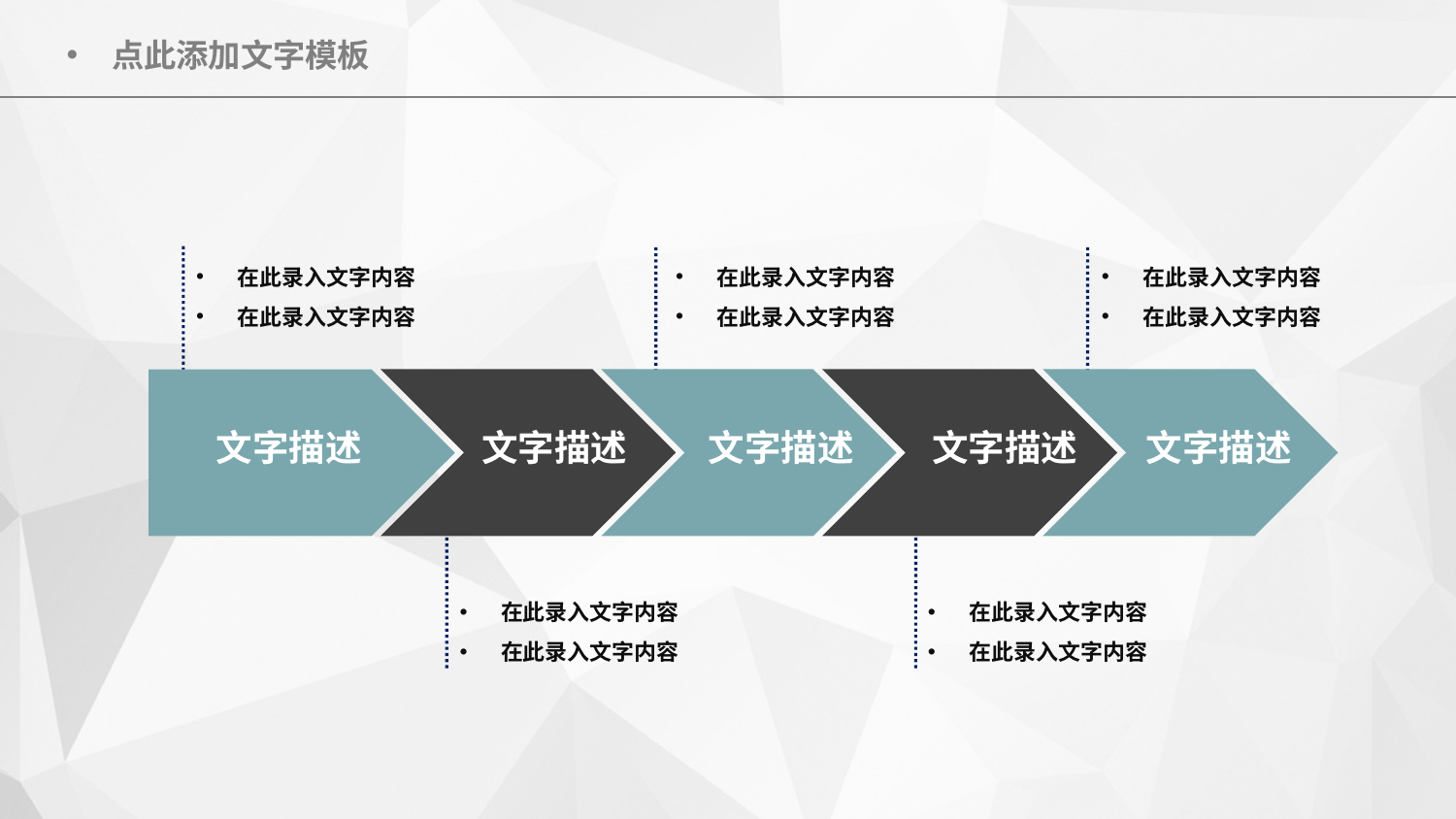

在此录入文字内容
在此录入文字内容
在此录入文字内容
在此录入文字内容
在此录入文字内容
在此录入文字内容

文字描述
文字描述
文字描述
文字描述
文字描述

在此录入文字内容
在此录入文字内容
在此录入文字内容
在此录入文字内容